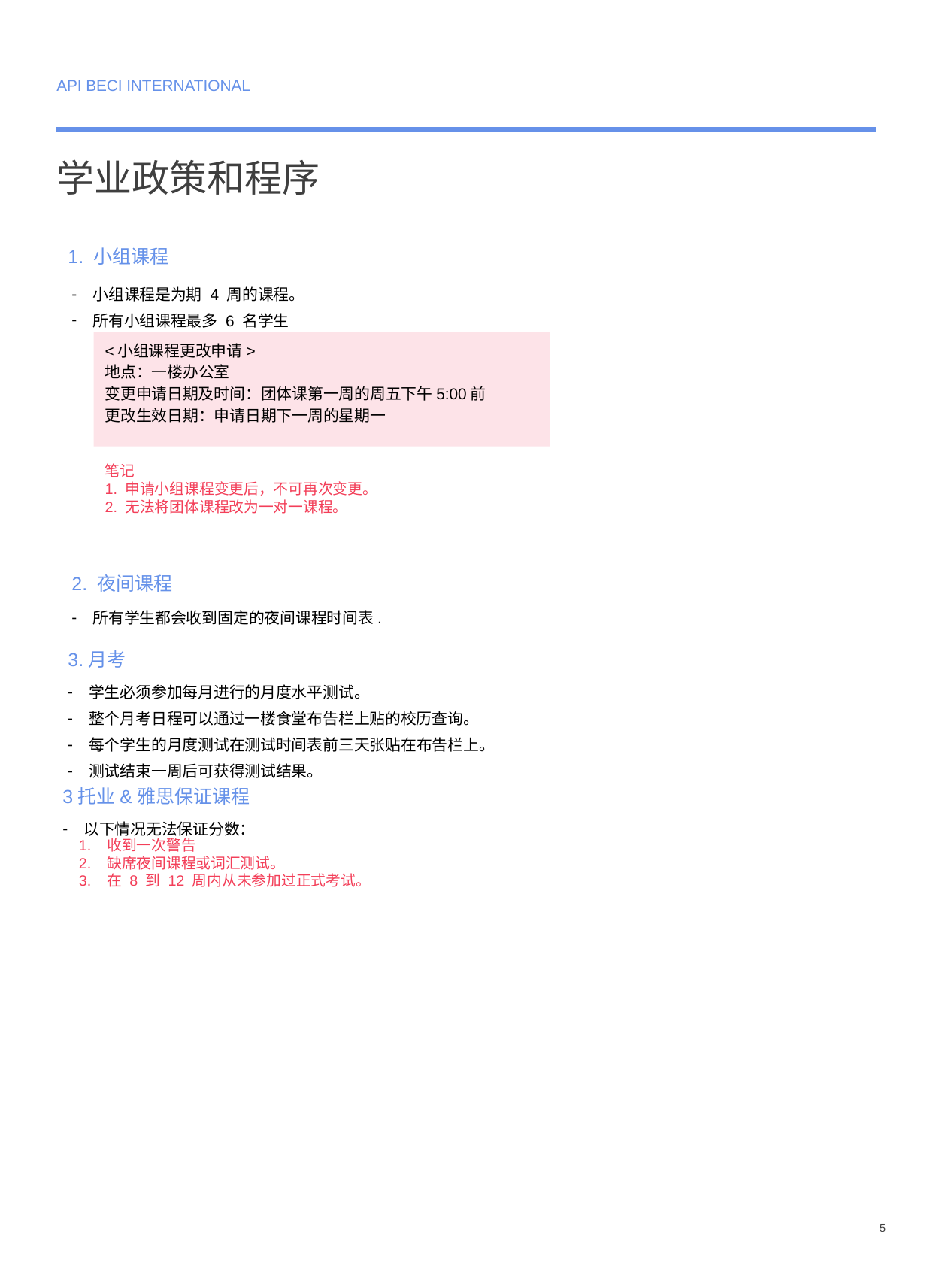

API BECI INTERNATIONAL

学业政策和程序
1. 小组课程
小组课程是为期 4 周的课程。
所有小组课程最多 6 名学生
<小组课程更改申请>
地点：一楼办公室
变更申请日期及时间：团体课第一周的周五下午5:00前
更改生效日期：申请日期下一周的星期一
笔记
1. 申请小组课程变更后，不可再次变更。
2. 无法将团体课程改为一对一课程。
2. 夜间课程
所有学生都会收到固定的夜间课程时间表.
3.月考
学生必须参加每月进行的月度水平测试。
整个月考日程可以通过一楼食堂布告栏上贴的校历查询。
每个学生的月度测试在测试时间表前三天张贴在布告栏上。
测试结束一周后可获得测试结果。
3托业&雅思保证课程
以下情况无法保证分数：

收到一次警告
缺席夜间课程或词汇测试。
在 8 到 12 周内从未参加过正式考试。
5